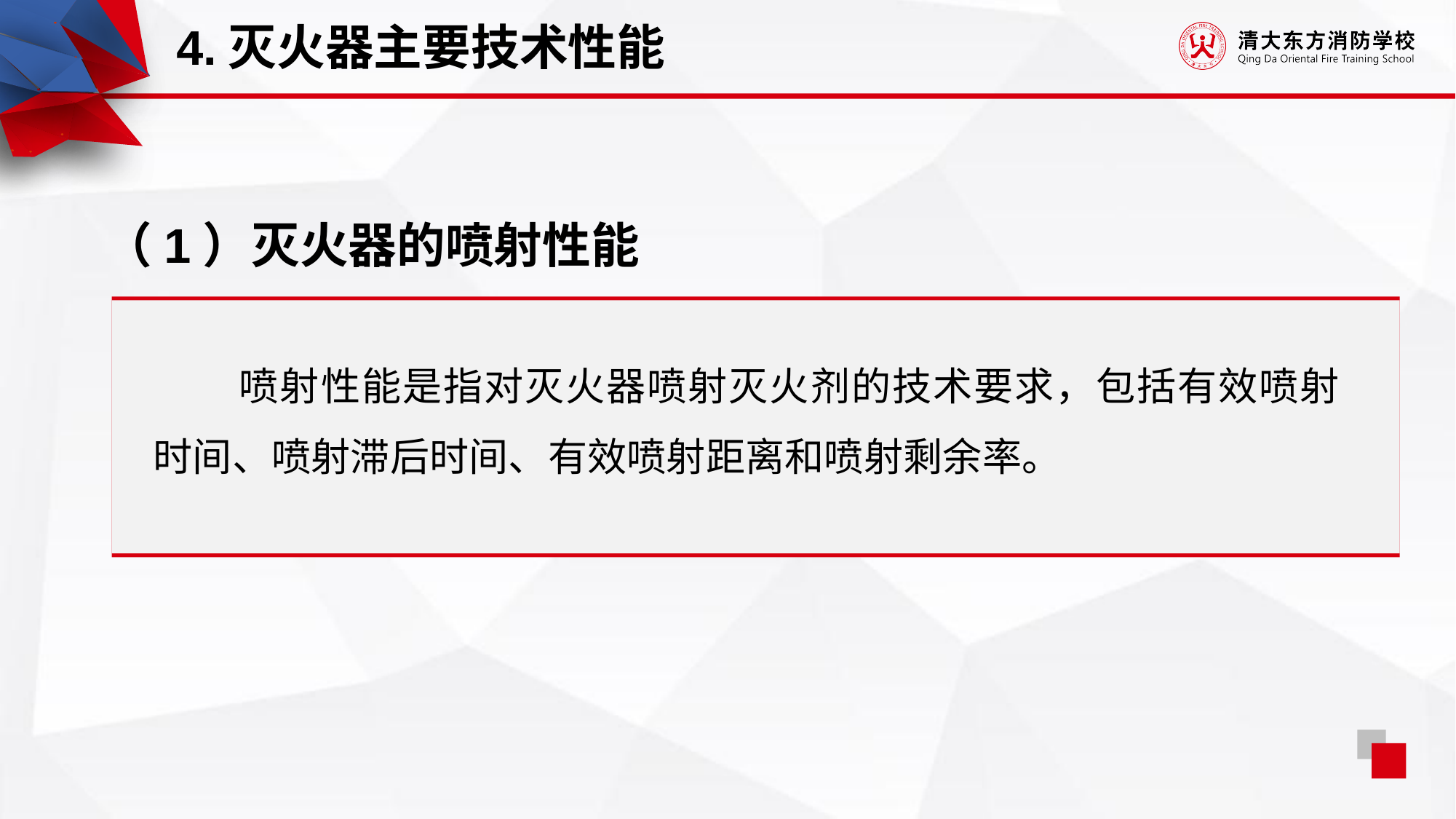

4.灭火器主要技术性能

（1）灭火器的喷射性能

喷射性能是指对灭火器喷射灭火剂的技术要求，包括有效喷射时间、喷射滞后时间、有效喷射距离和喷射剩余率。